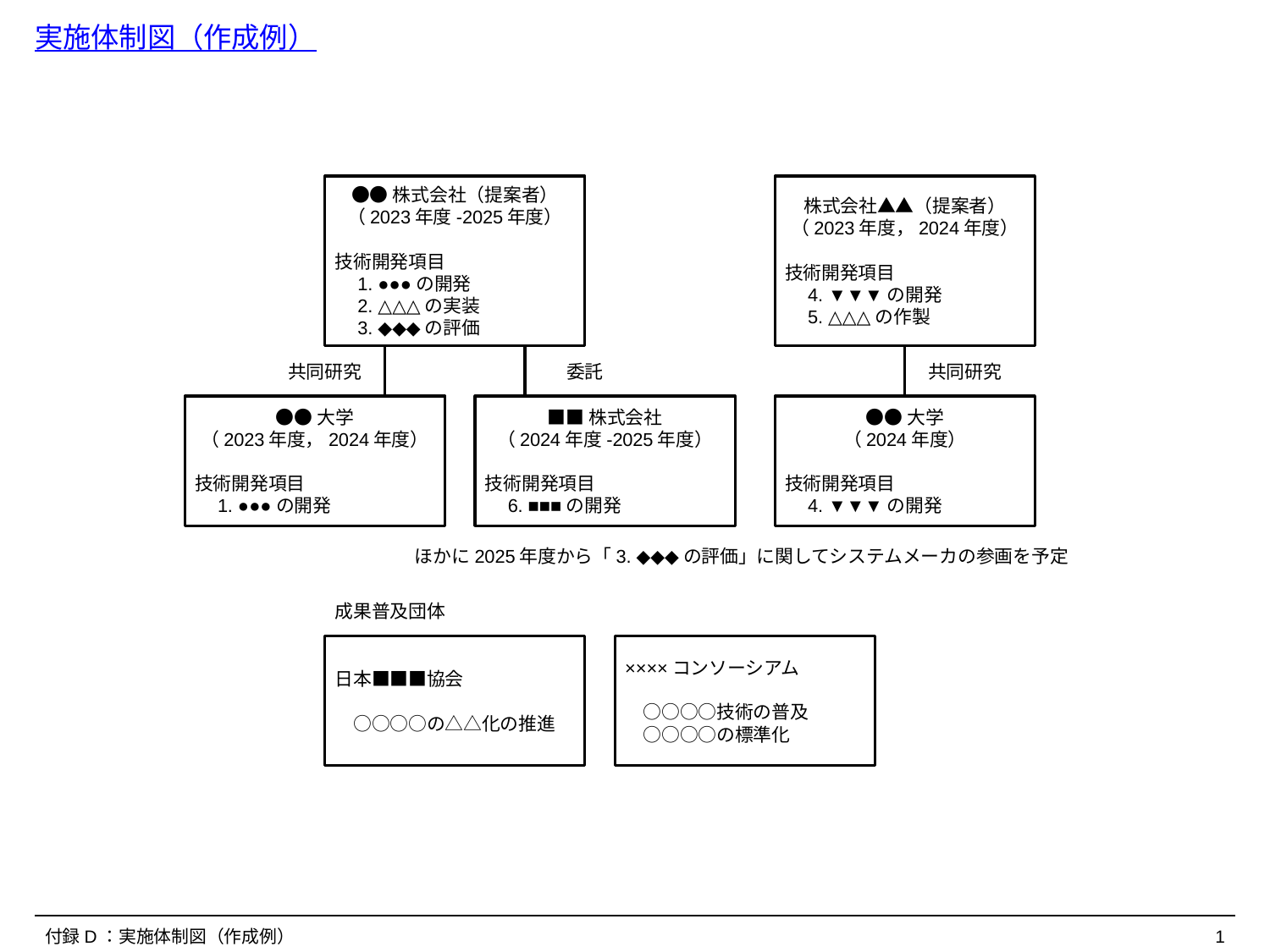

実施体制図（作成例）
●●株式会社（提案者）
（2023年度-2025年度）

技術開発項目
　1. ●●●の開発
　2. △△△の実装
　3. ◆◆◆の評価
株式会社▲▲（提案者）
（2023年度，2024年度）

技術開発項目
　4. ▼▼▼の開発
　5. △△△の作製
共同研究
委託
共同研究
●●大学
（2023年度，2024年度）

技術開発項目
　1. ●●●の開発
■■株式会社
（2024年度-2025年度）

技術開発項目
　6. ■■■の開発
●●大学
（2024年度）

技術開発項目
　4. ▼▼▼の開発
ほかに2025年度から「3. ◆◆◆の評価」に関してシステムメーカの参画を予定
成果普及団体
日本■■■協会

　○○○○の△△化の推進
××××コンソーシアム

　○○○○技術の普及
　○○○○の標準化